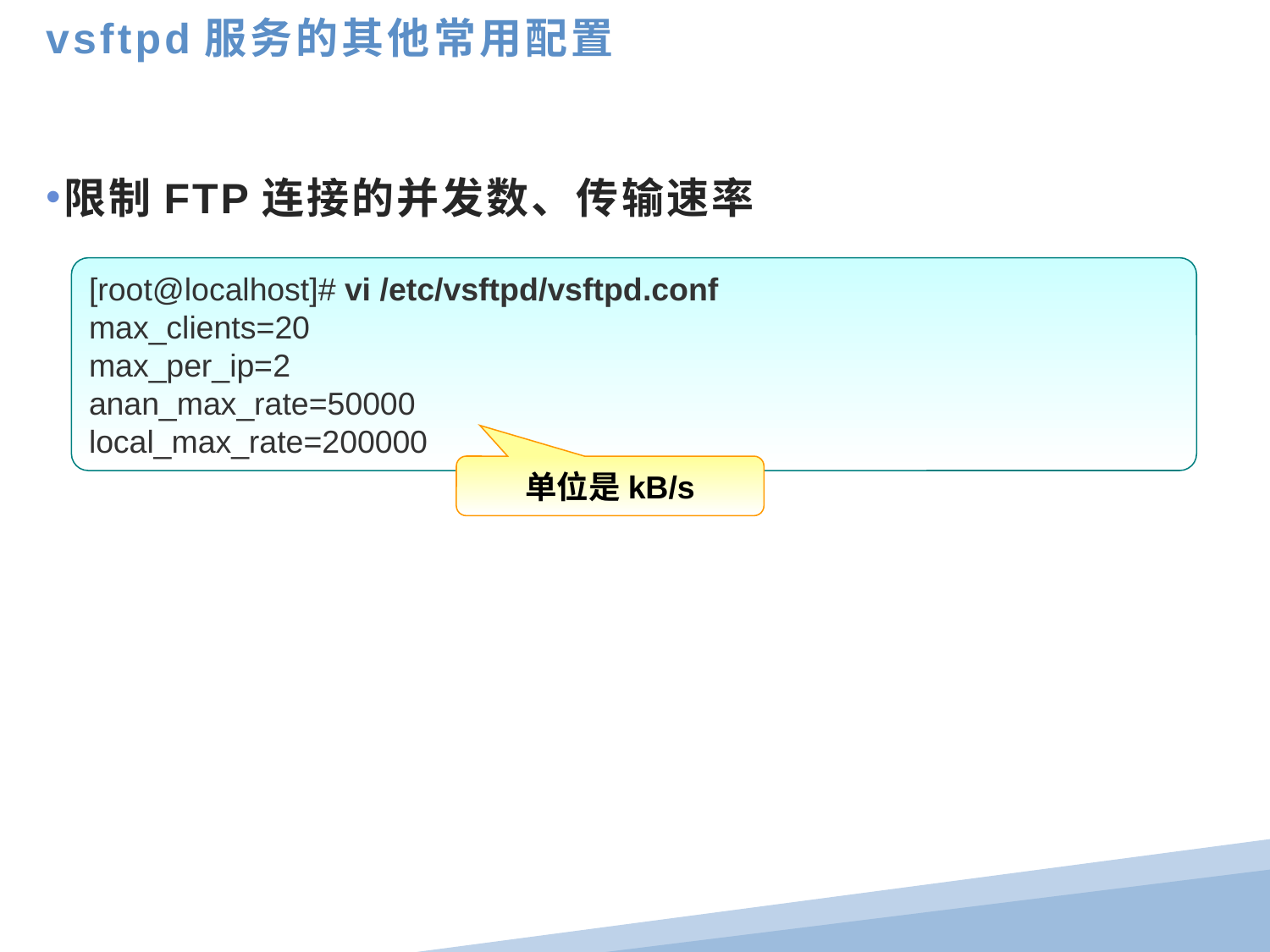

vsftpd服务的其他常用配置
限制FTP连接的并发数、传输速率
[root@localhost]# vi /etc/vsftpd/vsftpd.conf
max_clients=20
max_per_ip=2
anan_max_rate=50000
local_max_rate=200000
单位是kB/s